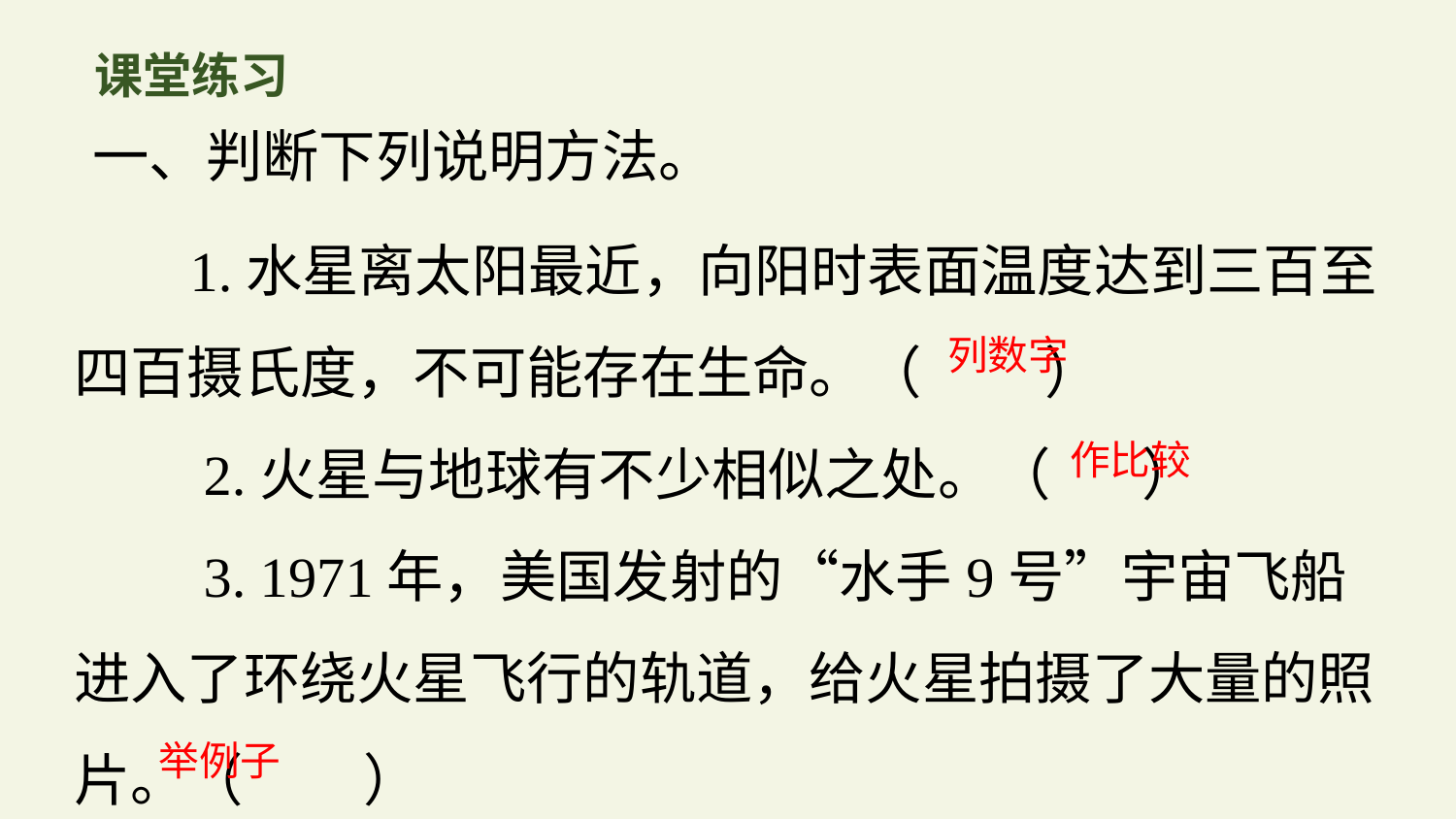

课堂练习
一、判断下列说明方法。
    1.水星离太阳最近，向阳时表面温度达到三百至四百摄氏度，不可能存在生命。（      ）
    2.火星与地球有不少相似之处。（      ）
    3. 1971年，美国发射的“水手9号”宇宙飞船进入了环绕火星飞行的轨道，给火星拍摄了大量的照片。（       ）
列数字
作比较
举例子